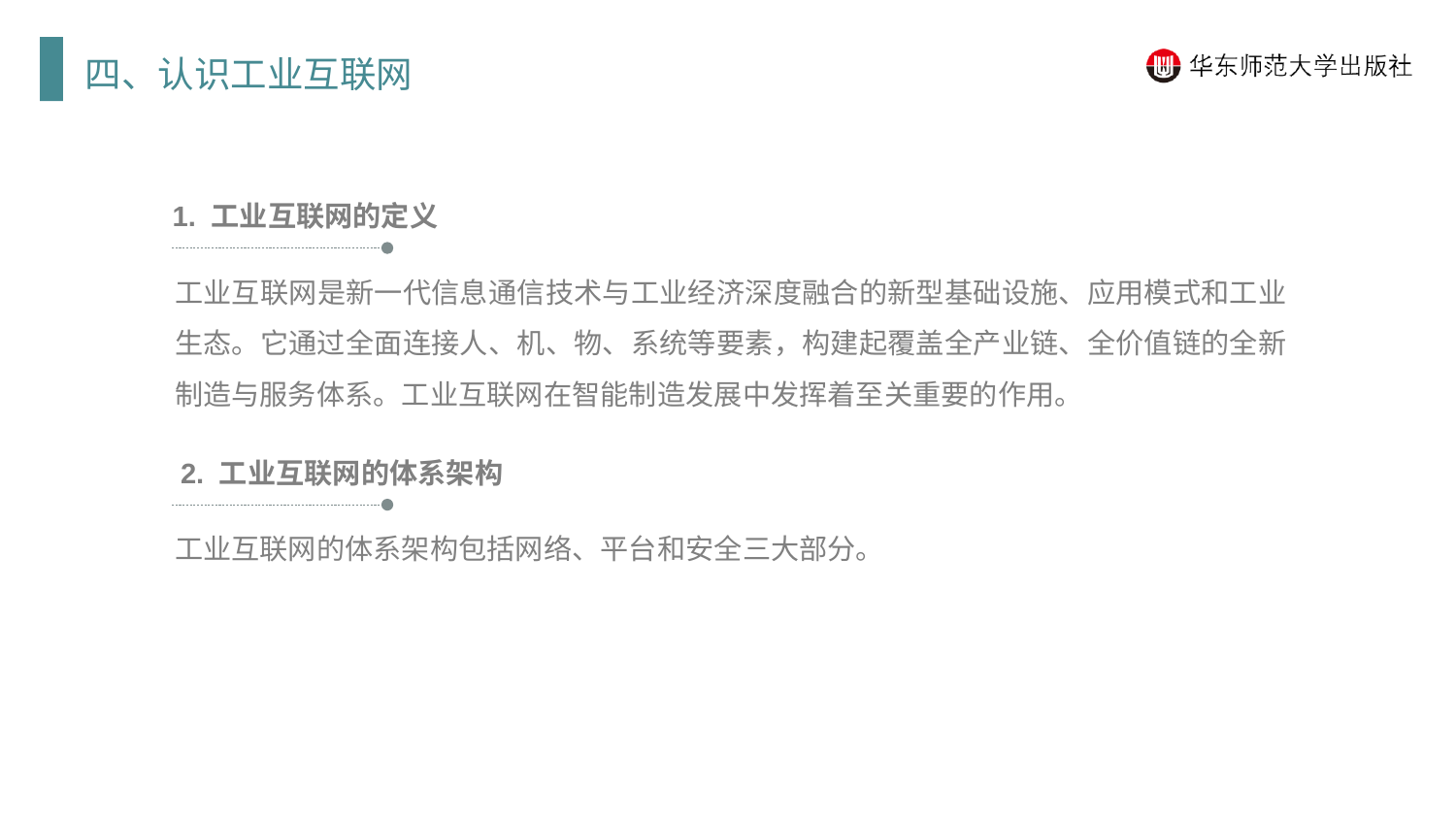

四、认识工业互联网
1. 工业互联网的定义
工业互联网是新一代信息通信技术与工业经济深度融合的新型基础设施、应用模式和工业生态。它通过全面连接人、机、物、系统等要素，构建起覆盖全产业链、全价值链的全新制造与服务体系。工业互联网在智能制造发展中发挥着至关重要的作用。
 2. 工业互联网的体系架构
工业互联网的体系架构包括网络、平台和安全三大部分。